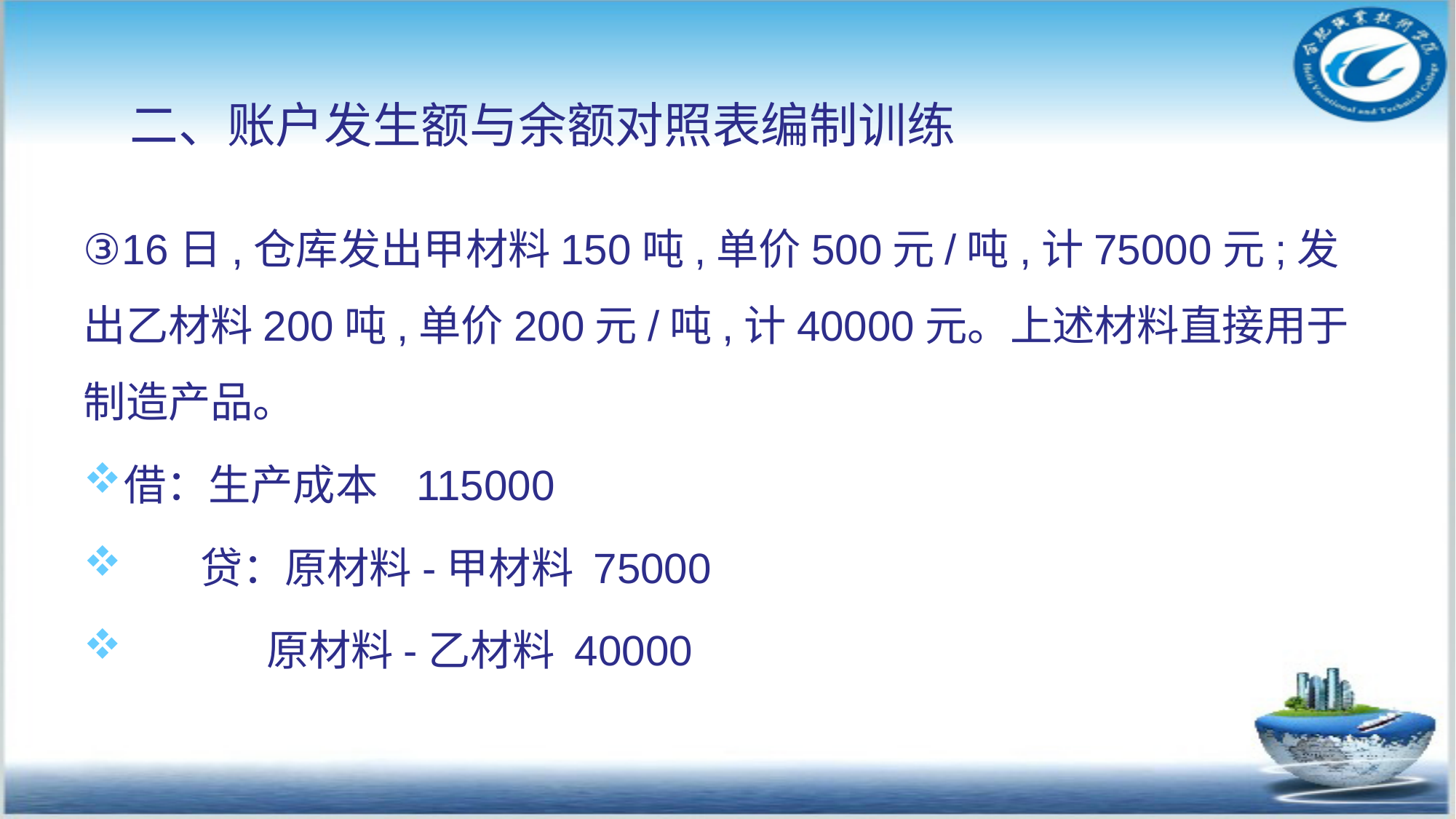

二、账户发生额与余额对照表编制训练
③16日,仓库发出甲材料150吨,单价500元/吨,计75000元;发出乙材料200吨,单价200元/吨,计40000元。上述材料直接用于制造产品。
借：生产成本   115000
       贷：原材料-甲材料 75000
              原材料-乙材料 40000
44